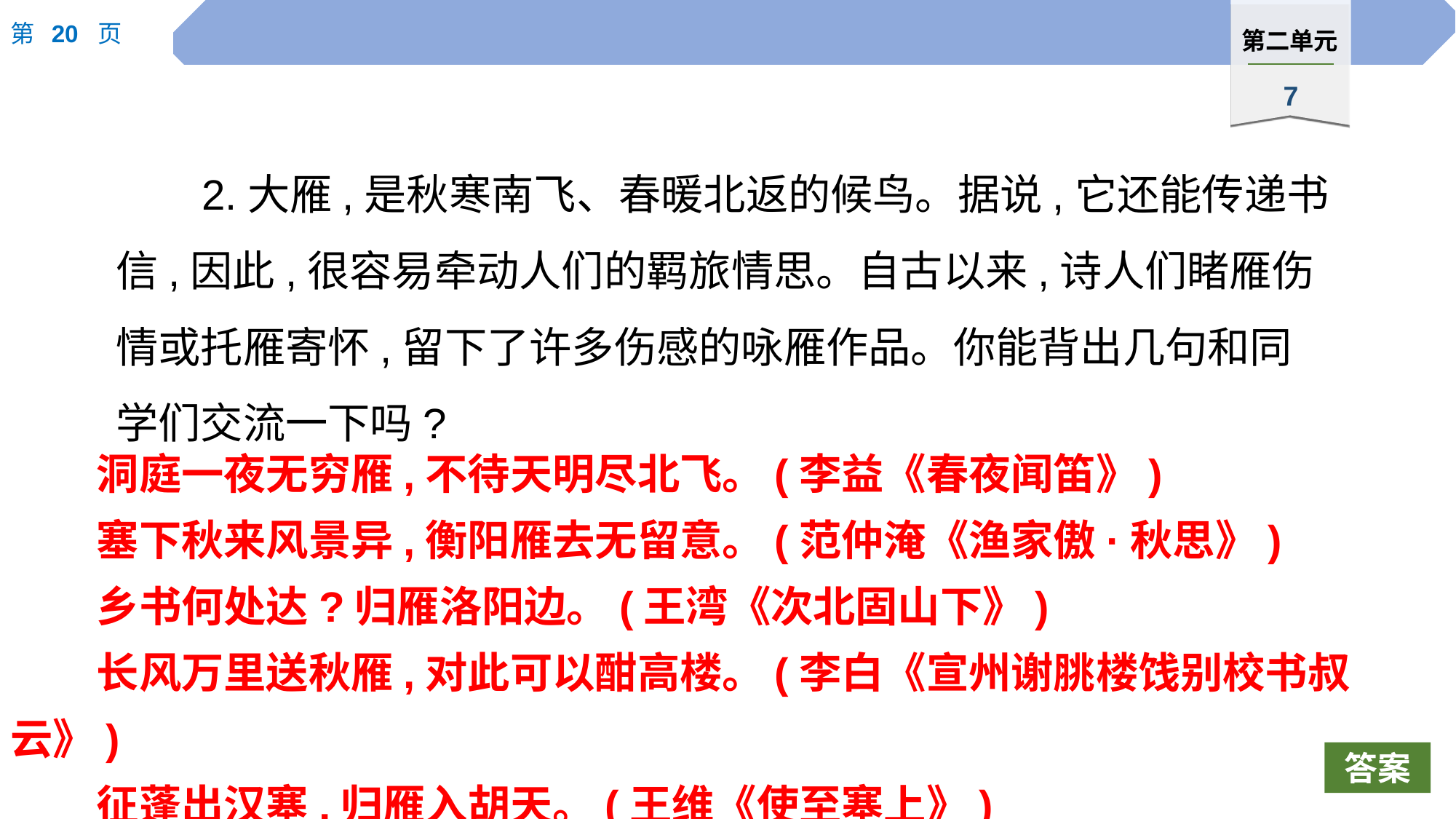

2.大雁,是秋寒南飞、春暖北返的候鸟。据说,它还能传递书信,因此,很容易牵动人们的羁旅情思。自古以来,诗人们睹雁伤情或托雁寄怀,留下了许多伤感的咏雁作品。你能背出几句和同学们交流一下吗?

洞庭一夜无穷雁,不待天明尽北飞。(李益《春夜闻笛》)
塞下秋来风景异,衡阳雁去无留意。(范仲淹《渔家傲·秋思》)
乡书何处达?归雁洛阳边。(王湾《次北固山下》)
长风万里送秋雁,对此可以酣高楼。(李白《宣州谢脁楼饯别校书叔云》)
征蓬出汉塞,归雁入胡天。(王维《使至塞上》)
答案